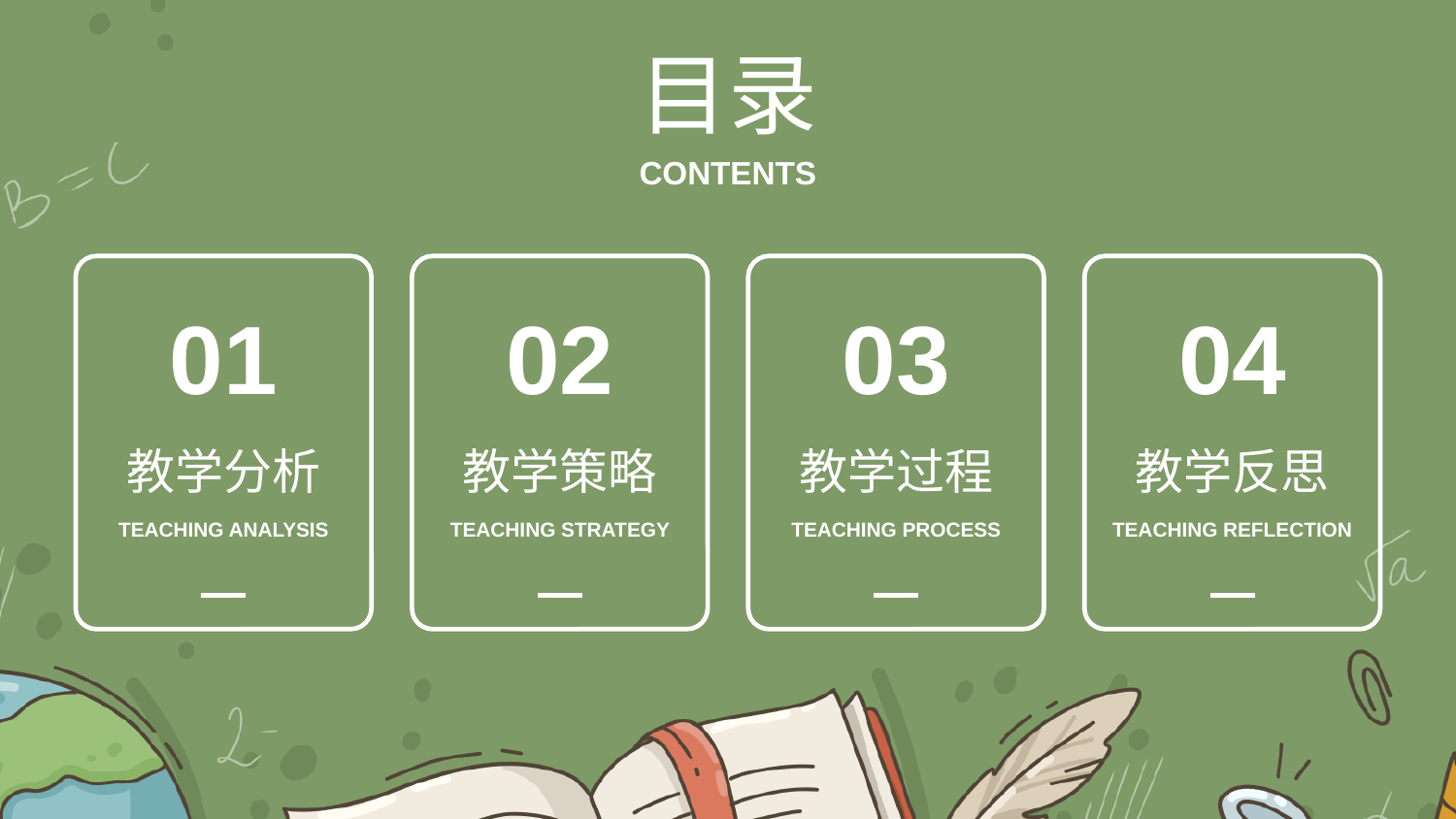

目录
CONTENTS

01
教学分析
TEACHING ANALYSIS

02
教学策略
TEACHING STRATEGY

03
教学过程
TEACHING PROCESS

04
教学反思
TEACHING REFLECTION